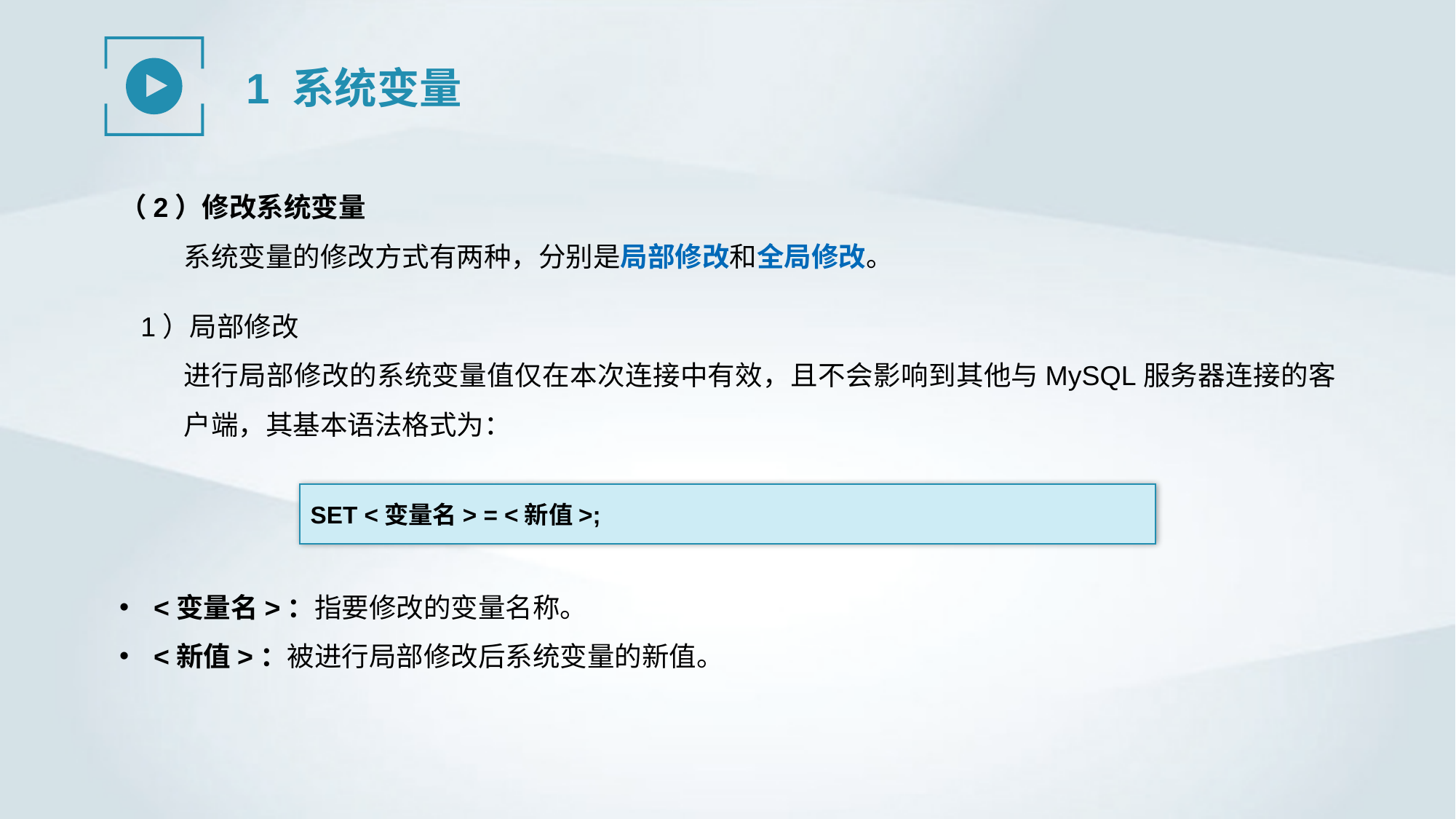

1 系统变量
（2）修改系统变量
系统变量的修改方式有两种，分别是局部修改和全局修改。
1）局部修改
进行局部修改的系统变量值仅在本次连接中有效，且不会影响到其他与MySQL服务器连接的客户端，其基本语法格式为：
SET <变量名> = <新值>;
<变量名>：指要修改的变量名称。
<新值>：被进行局部修改后系统变量的新值。